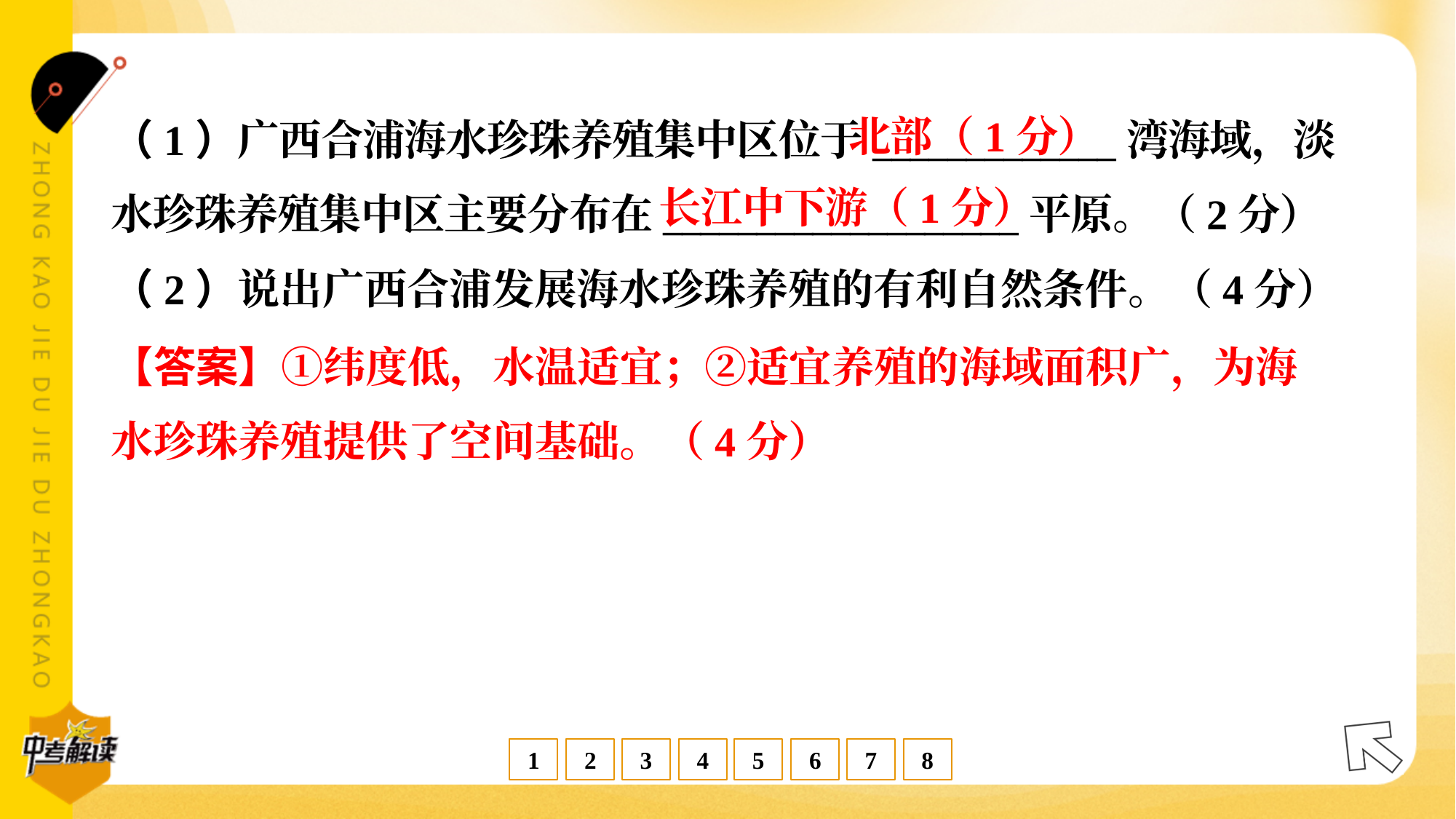

北部（1分）
（1）广西合浦海水珍珠养殖集中区位于_____________湾海域，淡
水珍珠养殖集中区主要分布在___________________平原。（2分）
长江中下游（1分）
（2）说出广西合浦发展海水珍珠养殖的有利自然条件。（4分）
【答案】①纬度低，水温适宜；②适宜养殖的海域面积广，为海
水珍珠养殖提供了空间基础。（4分）